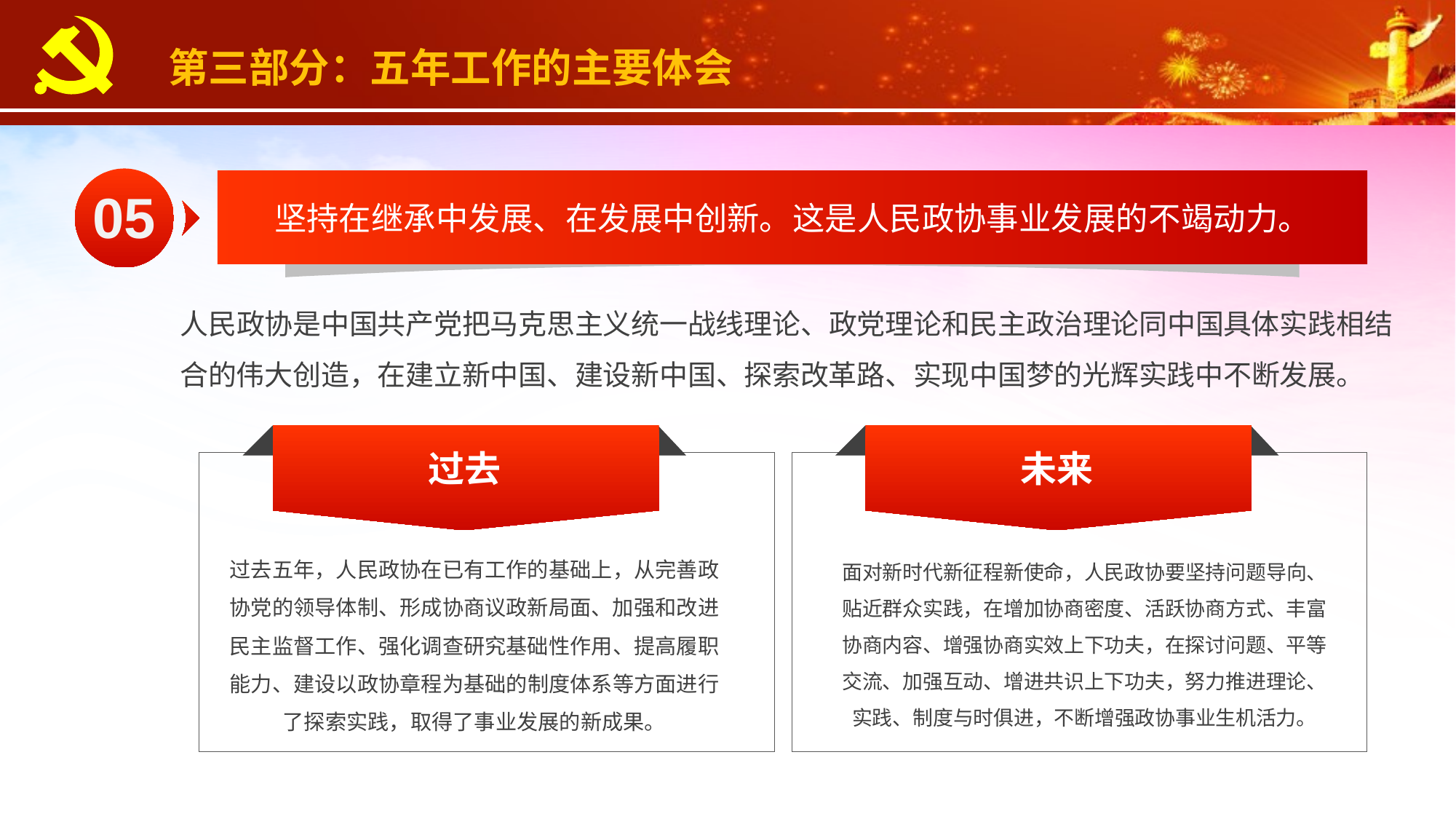

第三部分：五年工作的主要体会

05
坚持在继承中发展、在发展中创新。这是人民政协事业发展的不竭动力。

人民政协是中国共产党把马克思主义统一战线理论、政党理论和民主政治理论同中国具体实践相结合的伟大创造，在建立新中国、建设新中国、探索改革路、实现中国梦的光辉实践中不断发展。

过去

未来

过去五年，人民政协在已有工作的基础上，从完善政协党的领导体制、形成协商议政新局面、加强和改进民主监督工作、强化调查研究基础性作用、提高履职能力、建设以政协章程为基础的制度体系等方面进行了探索实践，取得了事业发展的新成果。
面对新时代新征程新使命，人民政协要坚持问题导向、贴近群众实践，在增加协商密度、活跃协商方式、丰富协商内容、增强协商实效上下功夫，在探讨问题、平等交流、加强互动、增进共识上下功夫，努力推进理论、实践、制度与时俱进，不断增强政协事业生机活力。